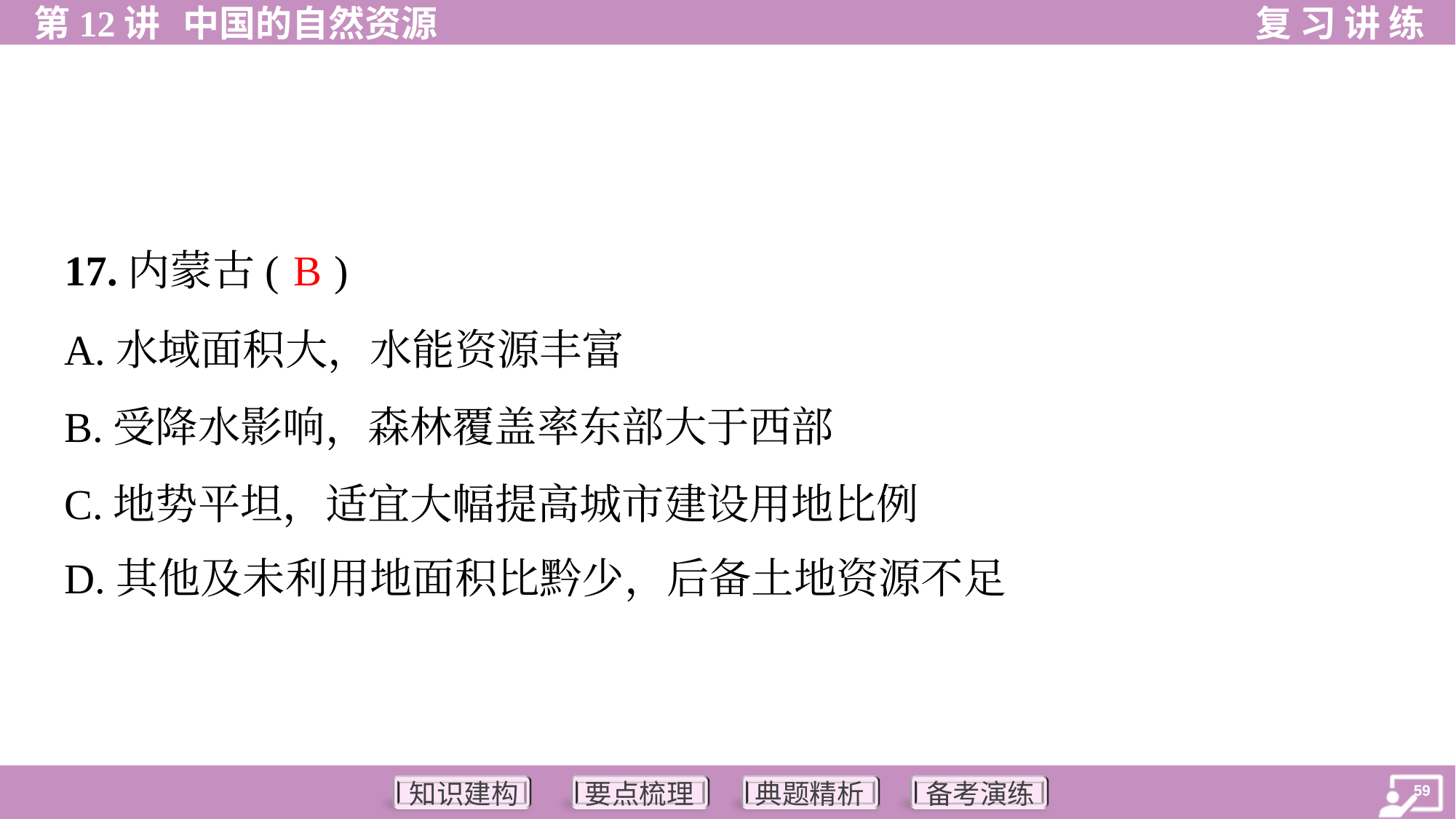

B
17.内蒙古(     )
A.水域面积大，水能资源丰富
B.受降水影响，森林覆盖率东部大于西部
C.地势平坦，适宜大幅提高城市建设用地比例
D.其他及未利用地面积比黔少，后备土地资源不足